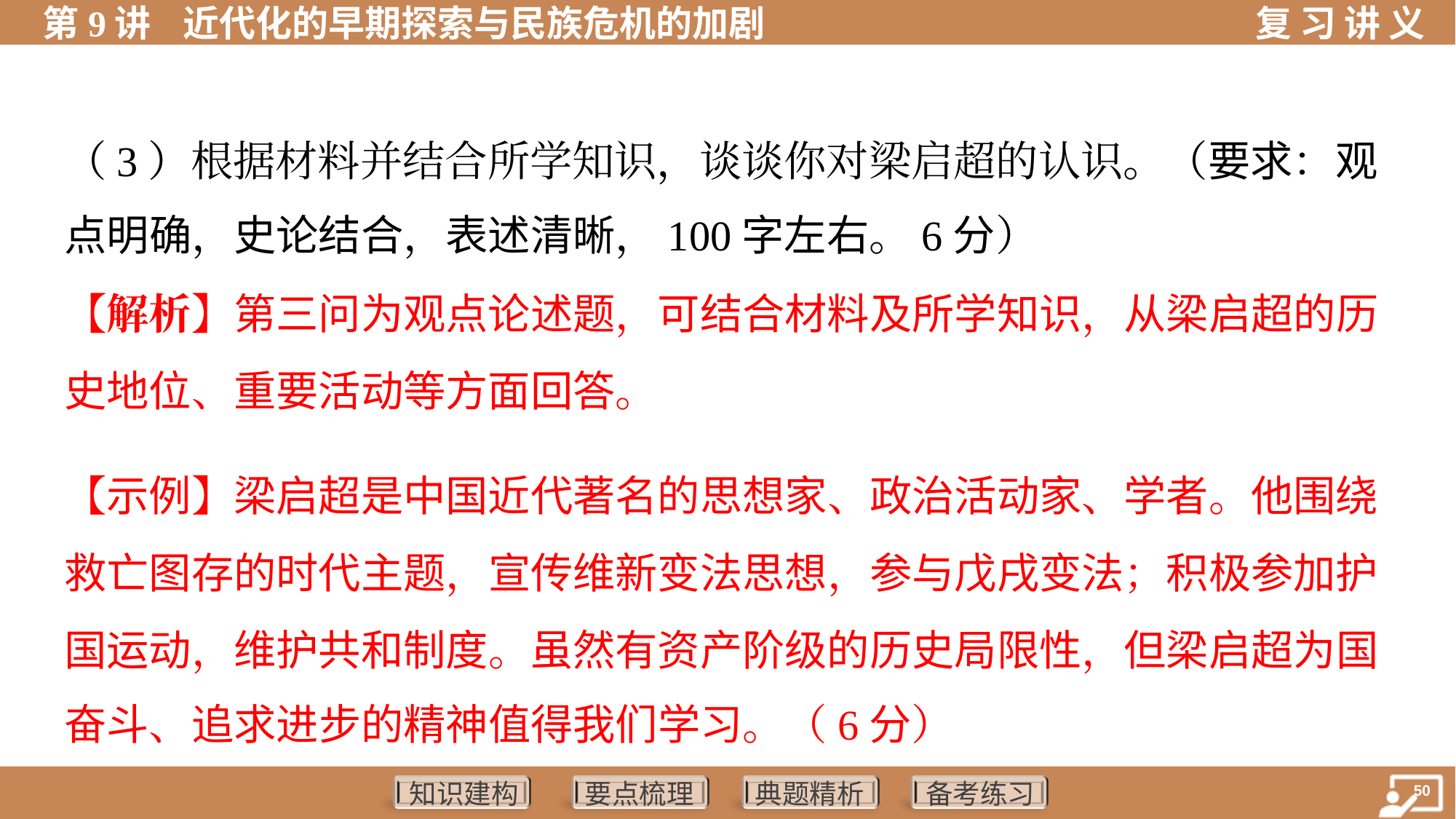

（3）根据材料并结合所学知识，谈谈你对梁启超的认识。（要求：观
点明确，史论结合，表述清晰，100字左右。6分）
【解析】第三问为观点论述题，可结合材料及所学知识，从梁启超的历
史地位、重要活动等方面回答。
【示例】梁启超是中国近代著名的思想家、政治活动家、学者。他围绕
救亡图存的时代主题，宣传维新变法思想，参与戊戌变法；积极参加护
国运动，维护共和制度。虽然有资产阶级的历史局限性，但梁启超为国
奋斗、追求进步的精神值得我们学习。（6分）